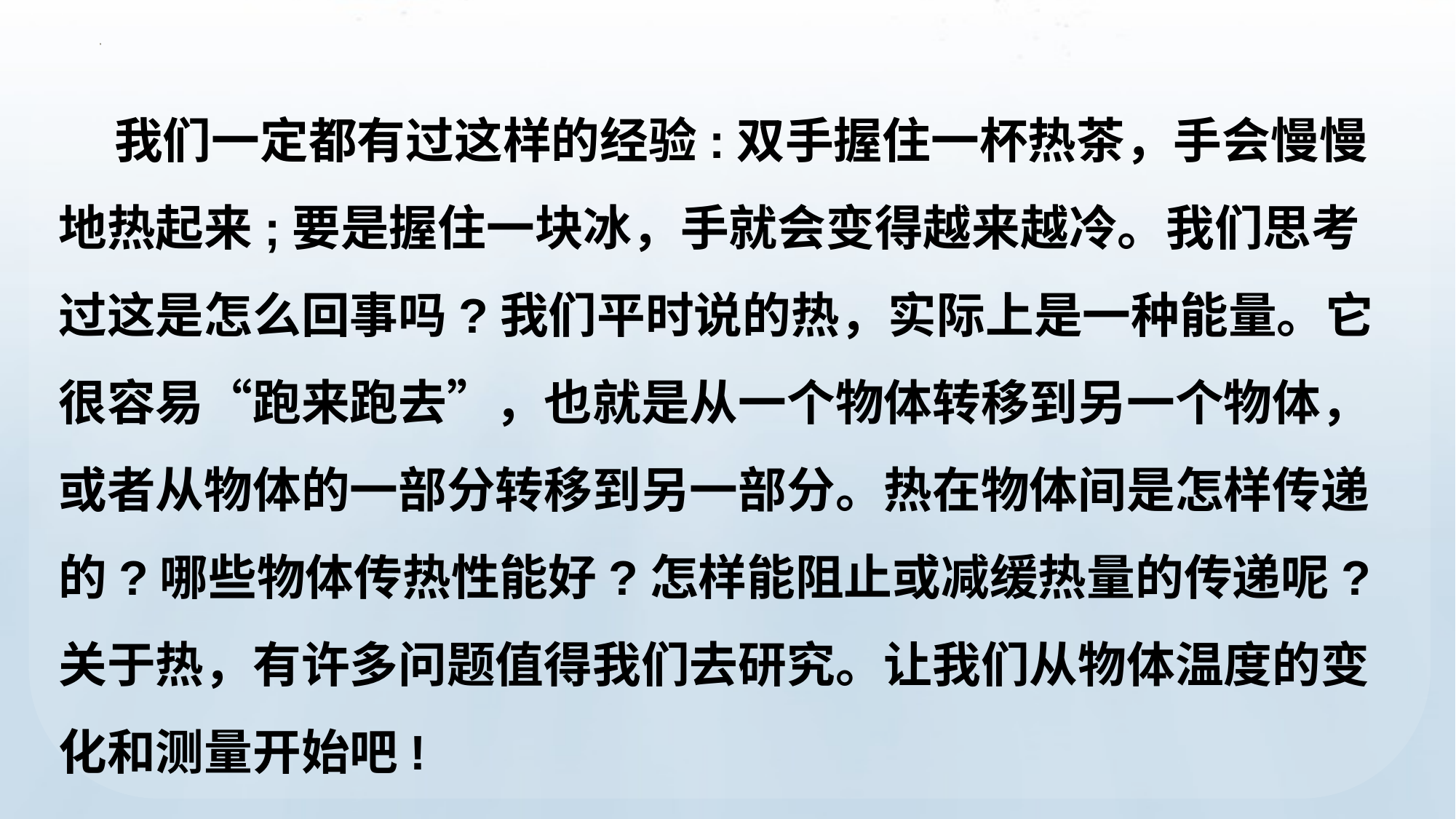

我们一定都有过这样的经验:双手握住一杯热茶，手会慢慢地热起来;要是握住一块冰，手就会变得越来越冷。我们思考过这是怎么回事吗?我们平时说的热，实际上是一种能量。它很容易“跑来跑去”，也就是从一个物体转移到另一个物体，或者从物体的一部分转移到另一部分。热在物体间是怎样传递的?哪些物体传热性能好?怎样能阻止或减缓热量的传递呢?关于热，有许多问题值得我们去研究。让我们从物体温度的变化和测量开始吧!